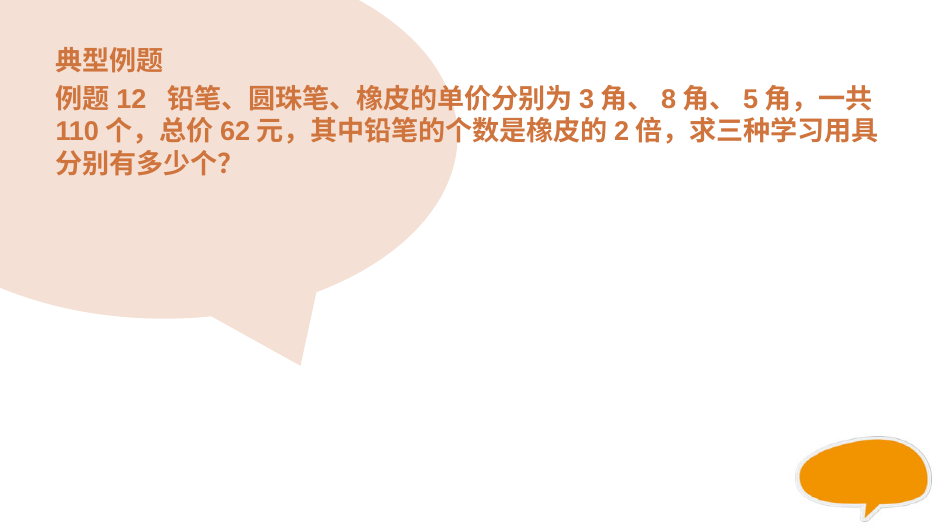

#
典型例题
例题12  铅笔、圆珠笔、橡皮的单价分别为3角、8角、5角，一共110个，总价62元，其中铅笔的个数是橡皮的2倍，求三种学习用具分别有多少个？